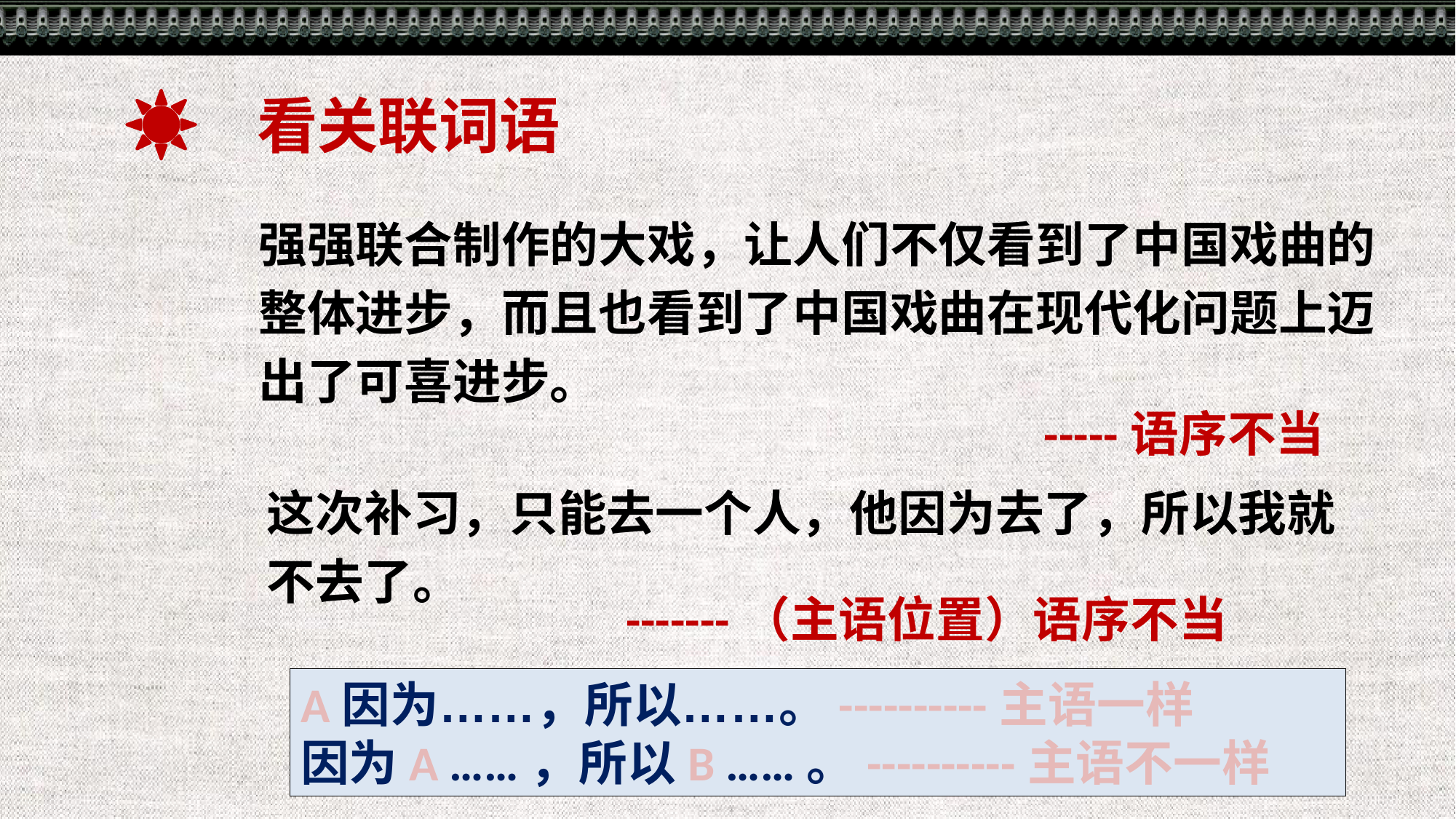

看关联词语

强强联合制作的大戏，让人们不仅看到了中国戏曲的整体进步，而且也看到了中国戏曲在现代化问题上迈出了可喜进步。
-----语序不当
这次补习，只能去一个人，他因为去了，所以我就不去了。
-------（主语位置）语序不当
A因为……，所以……。----------主语一样
因为A ……，所以B ……。----------主语不一样